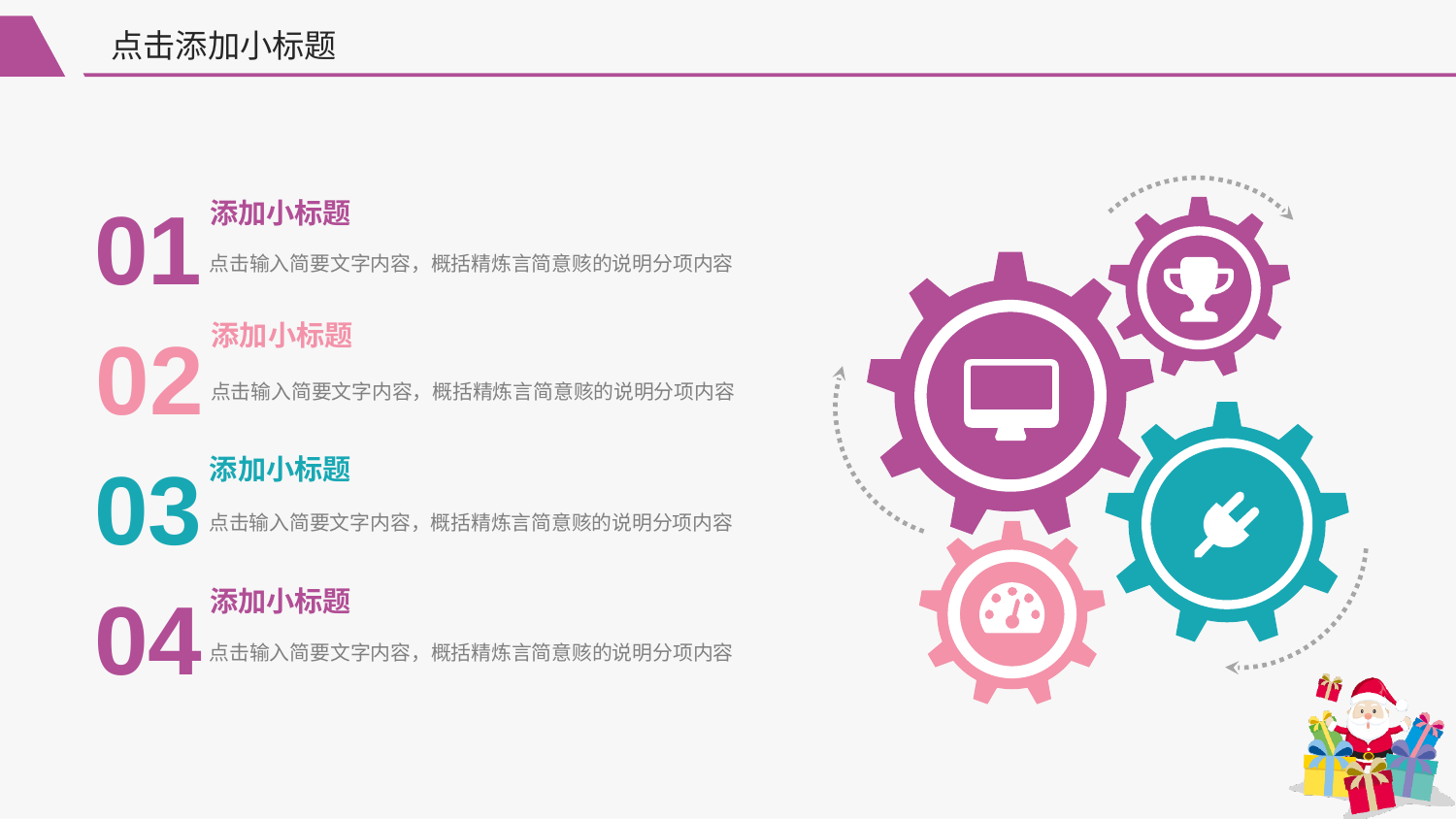

点击添加小标题

01
添加小标题
点击输入简要文字内容，概括精炼言简意赅的说明分项内容

02
添加小标题
点击输入简要文字内容，概括精炼言简意赅的说明分项内容

03
添加小标题
点击输入简要文字内容，概括精炼言简意赅的说明分项内容

04

添加小标题
点击输入简要文字内容，概括精炼言简意赅的说明分项内容